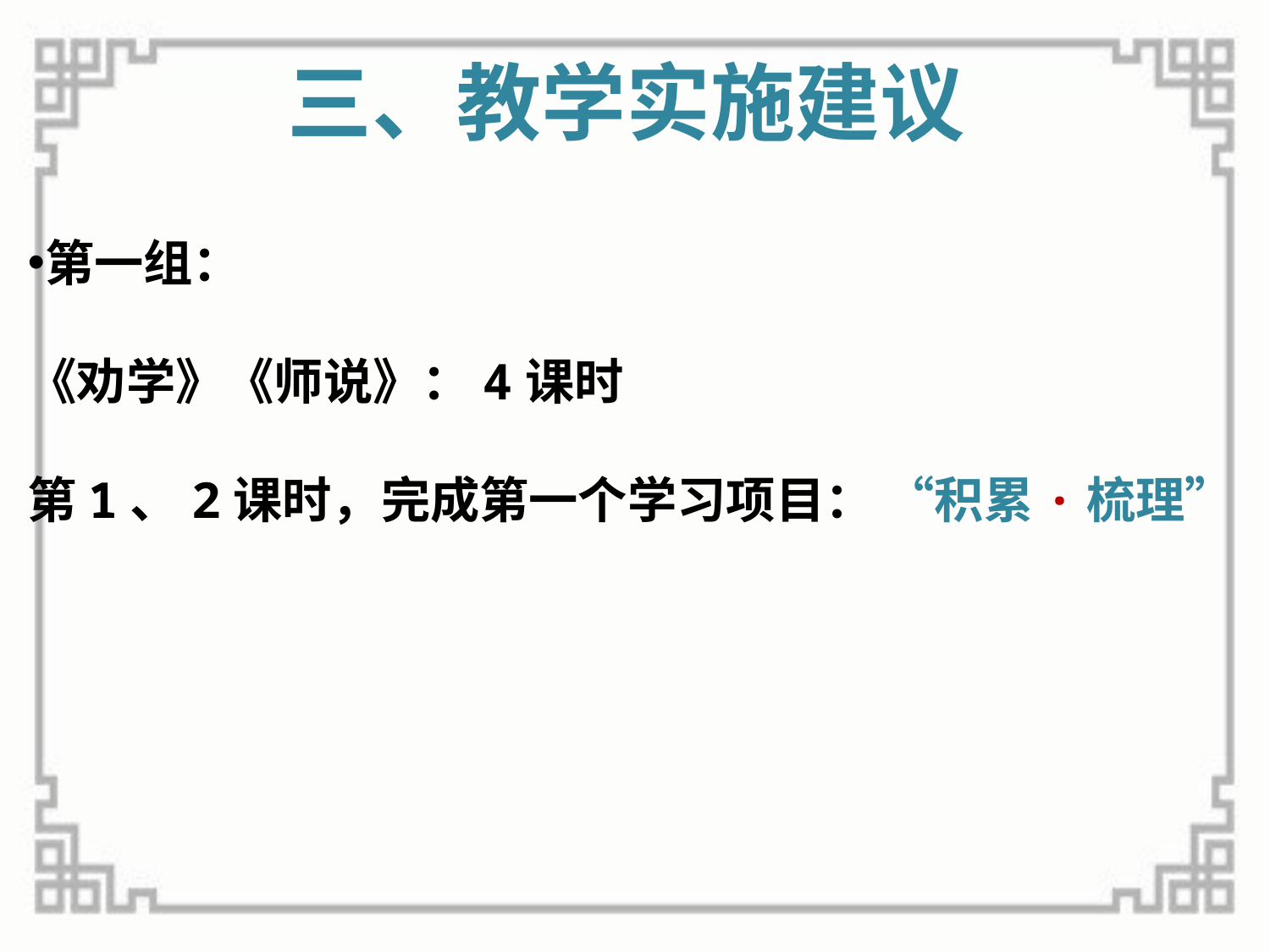

# 三、教学实施建议
第一组：

《劝学》《师说》：4课时

第1、2课时，完成第一个学习项目： “积累·梳理”